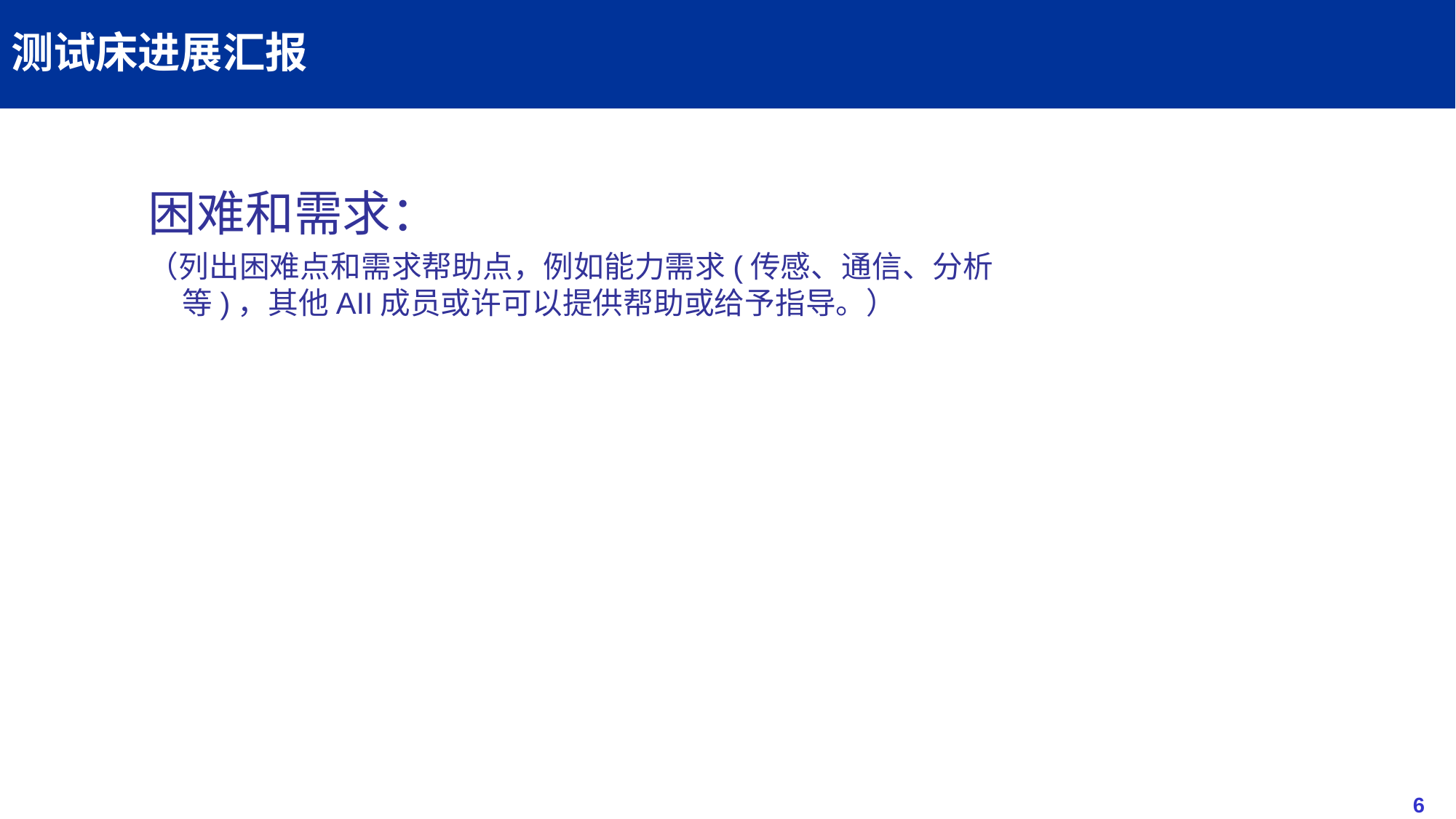

# 测试床进展汇报
困难和需求：
（列出困难点和需求帮助点，例如能力需求(传感、通信、分析等)，其他AII成员或许可以提供帮助或给予指导。）